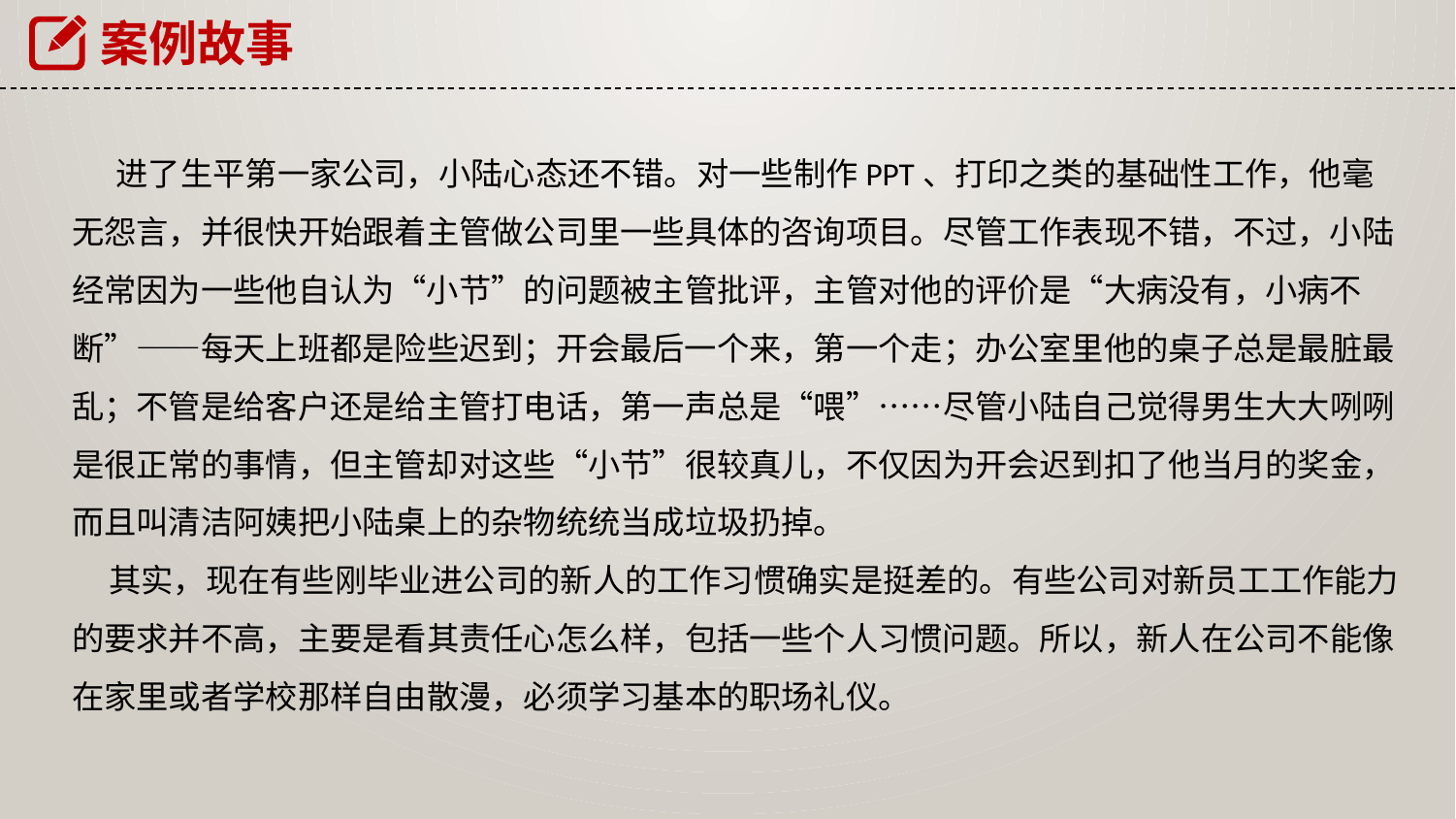

案例故事

     进了生平第一家公司，小陆心态还不错。对一些制作PPT、打印之类的基础性工作，他毫无怨言，并很快开始跟着主管做公司里一些具体的咨询项目。尽管工作表现不错，不过，小陆经常因为一些他自认为“小节”的问题被主管批评，主管对他的评价是“大病没有，小病不断”——每天上班都是险些迟到；开会最后一个来，第一个走；办公室里他的桌子总是最脏最乱；不管是给客户还是给主管打电话，第一声总是“喂”……尽管小陆自己觉得男生大大咧咧是很正常的事情，但主管却对这些“小节”很较真儿，不仅因为开会迟到扣了他当月的奖金，而且叫清洁阿姨把小陆桌上的杂物统统当成垃圾扔掉。
    其实，现在有些刚毕业进公司的新人的工作习惯确实是挺差的。有些公司对新员工工作能力的要求并不高，主要是看其责任心怎么样，包括一些个人习惯问题。所以，新人在公司不能像在家里或者学校那样自由散漫，必须学习基本的职场礼仪。
75